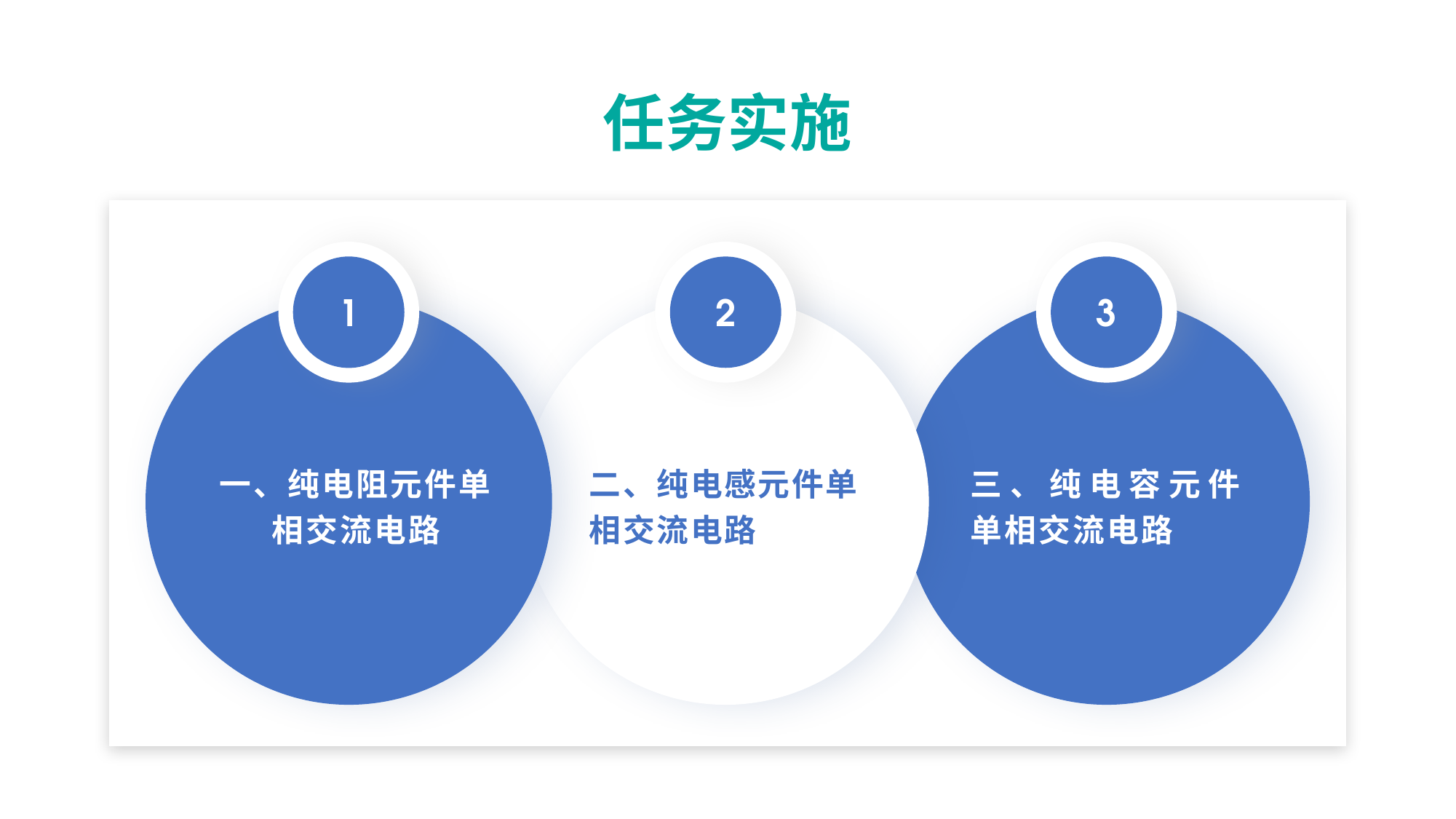

任务实施

1
2
3

二、纯电感元件单相交流电路
三、纯电容元件单相交流电路
一、纯电阻元件单相交流电路